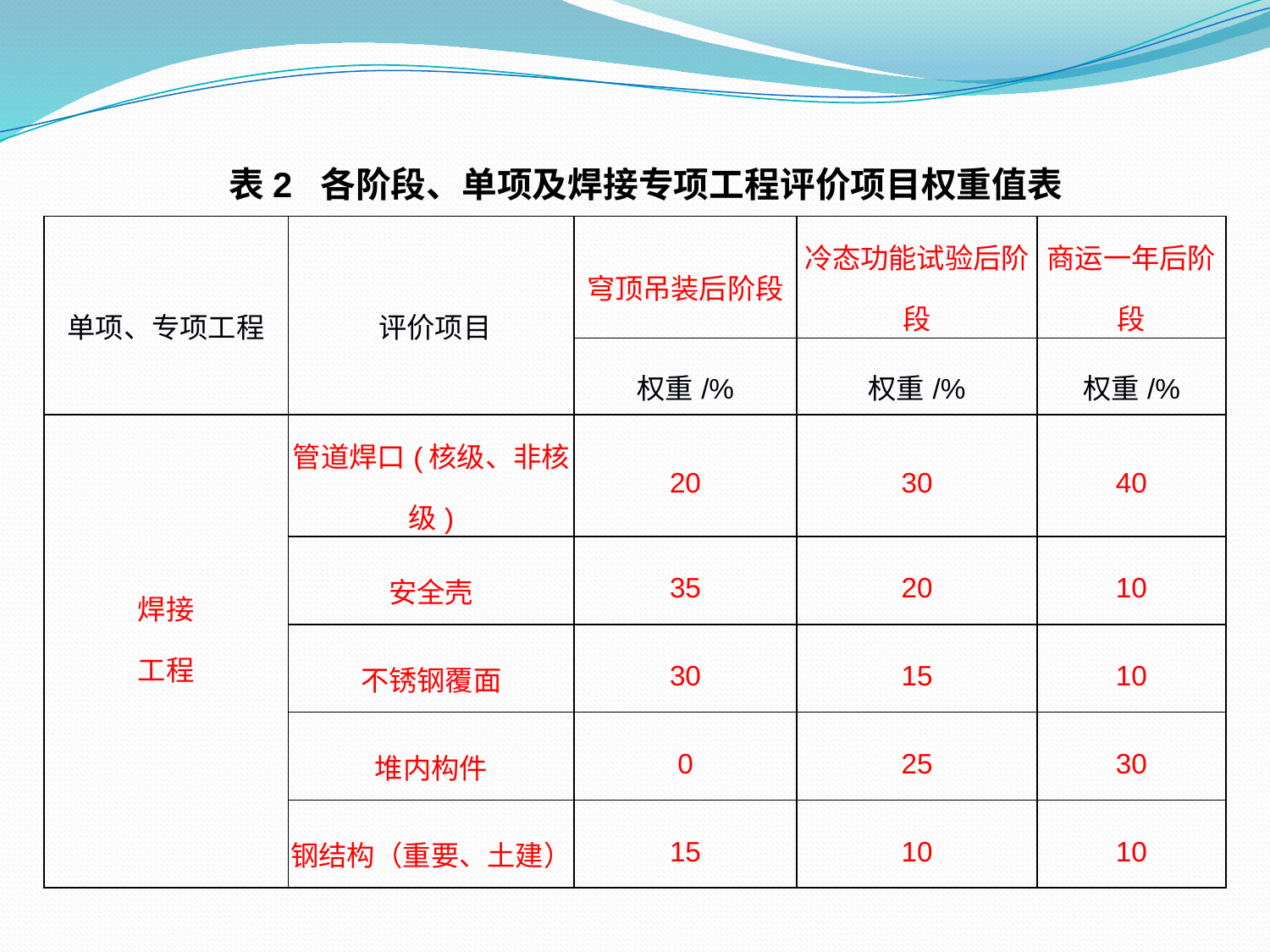

表2  各阶段、单项及焊接专项工程评价项目权重值表

| 单项、专项工程 | 评价项目 | 穹顶吊装后阶段 | 冷态功能试验后阶段 | 商运一年后阶段 |
| --- | --- | --- | --- | --- |
|  |  | 权重/% | 权重/% | 权重/% |
| 焊接 工程 | 管道焊口(核级、非核级) | 20 | 30 | 40 |
|  | 安全壳 | 35 | 20 | 10 |
|  | 不锈钢覆面 | 30 | 15 | 10 |
|  | 堆内构件 | 0 | 25 | 30 |
|  | 钢结构（重要、土建） | 15 | 10 | 10 |